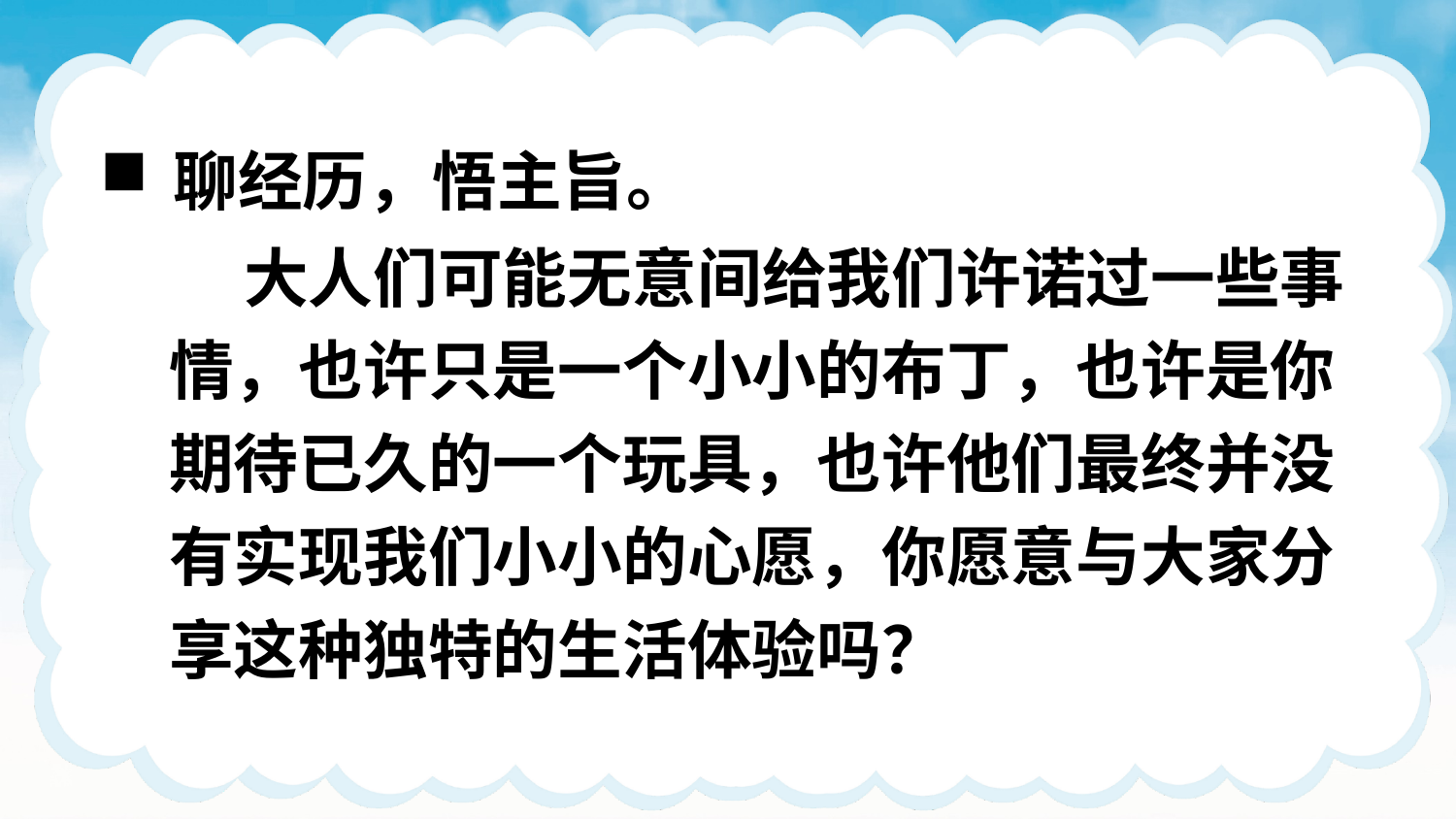

聊经历，悟主旨。
    大人们可能无意间给我们许诺过一些事情，也许只是一个小小的布丁，也许是你期待已久的一个玩具，也许他们最终并没有实现我们小小的心愿，你愿意与大家分享这种独特的生活体验吗？